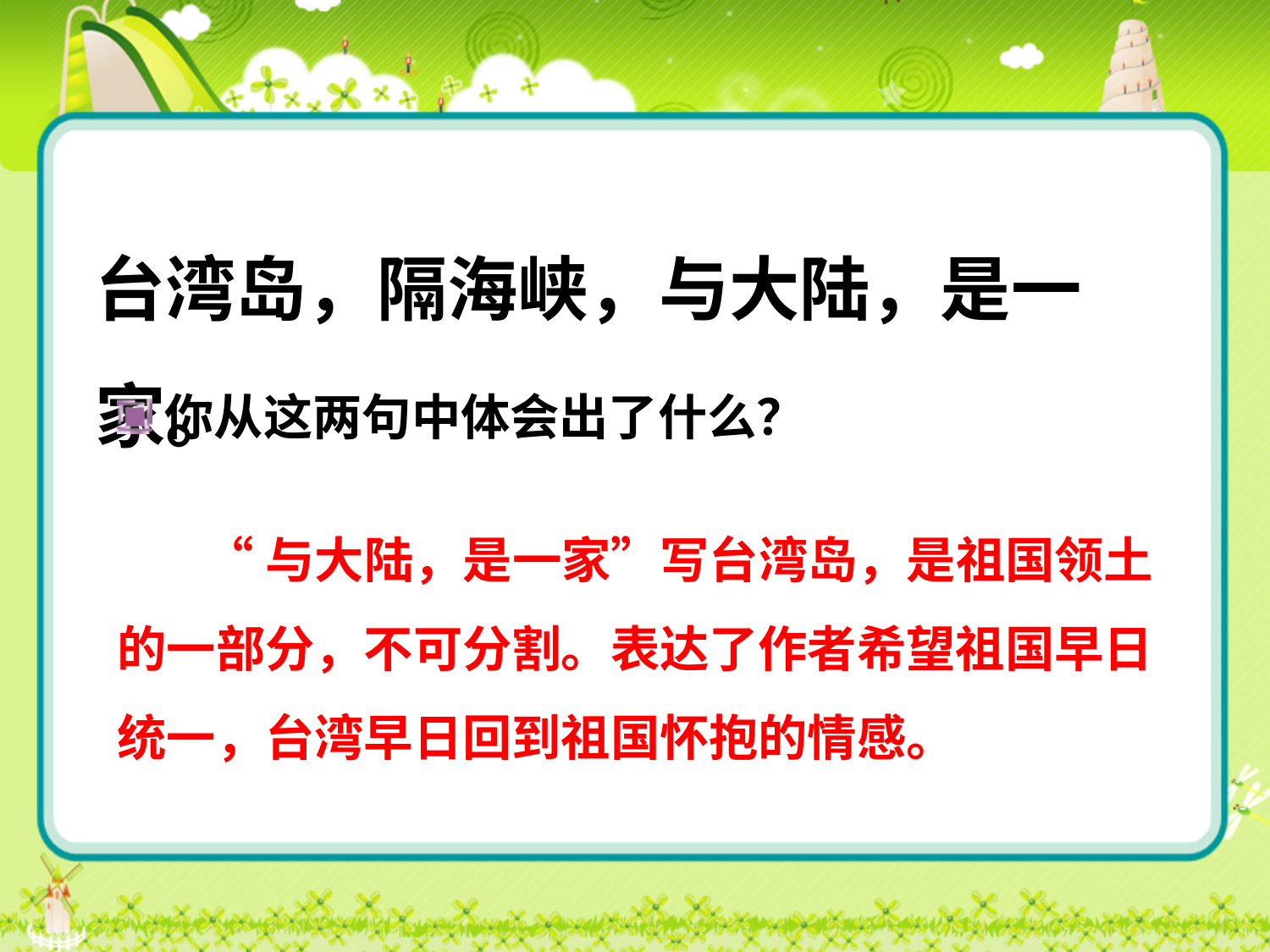

台湾岛，隔海峡，与大陆，是一家。
你从这两句中体会出了什么？
“与大陆，是一家”写台湾岛，是祖国领土的一部分，不可分割。表达了作者希望祖国早日统一，台湾早日回到祖国怀抱的情感。